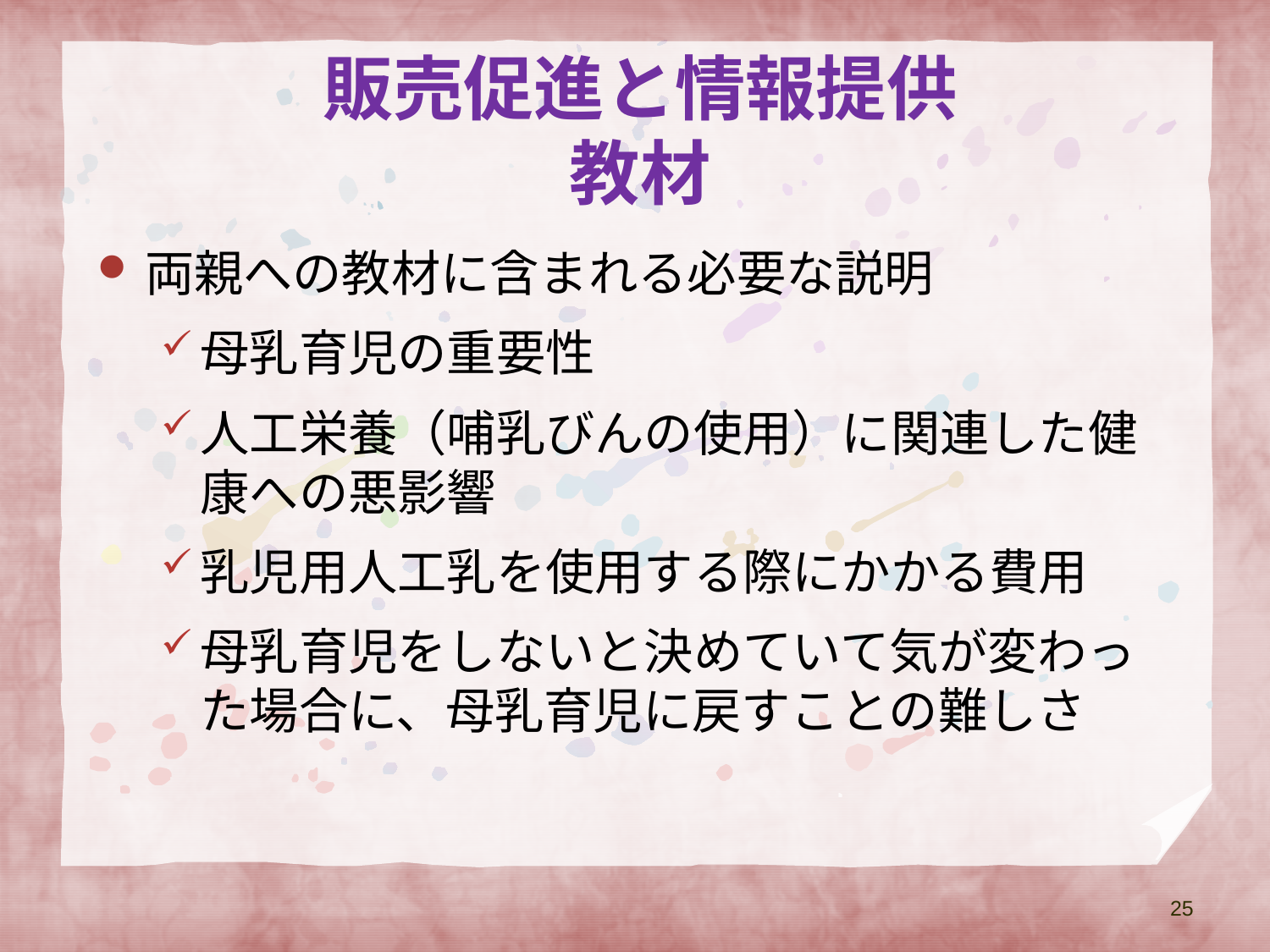

# 販売促進と情報提供 教材
両親への教材に含まれる必要な説明
母乳育児の重要性
人工栄養（哺乳びんの使用）に関連した健康への悪影響
乳児用人工乳を使用する際にかかる費用
母乳育児をしないと決めていて気が変わった場合に、母乳育児に戻すことの難しさ
25